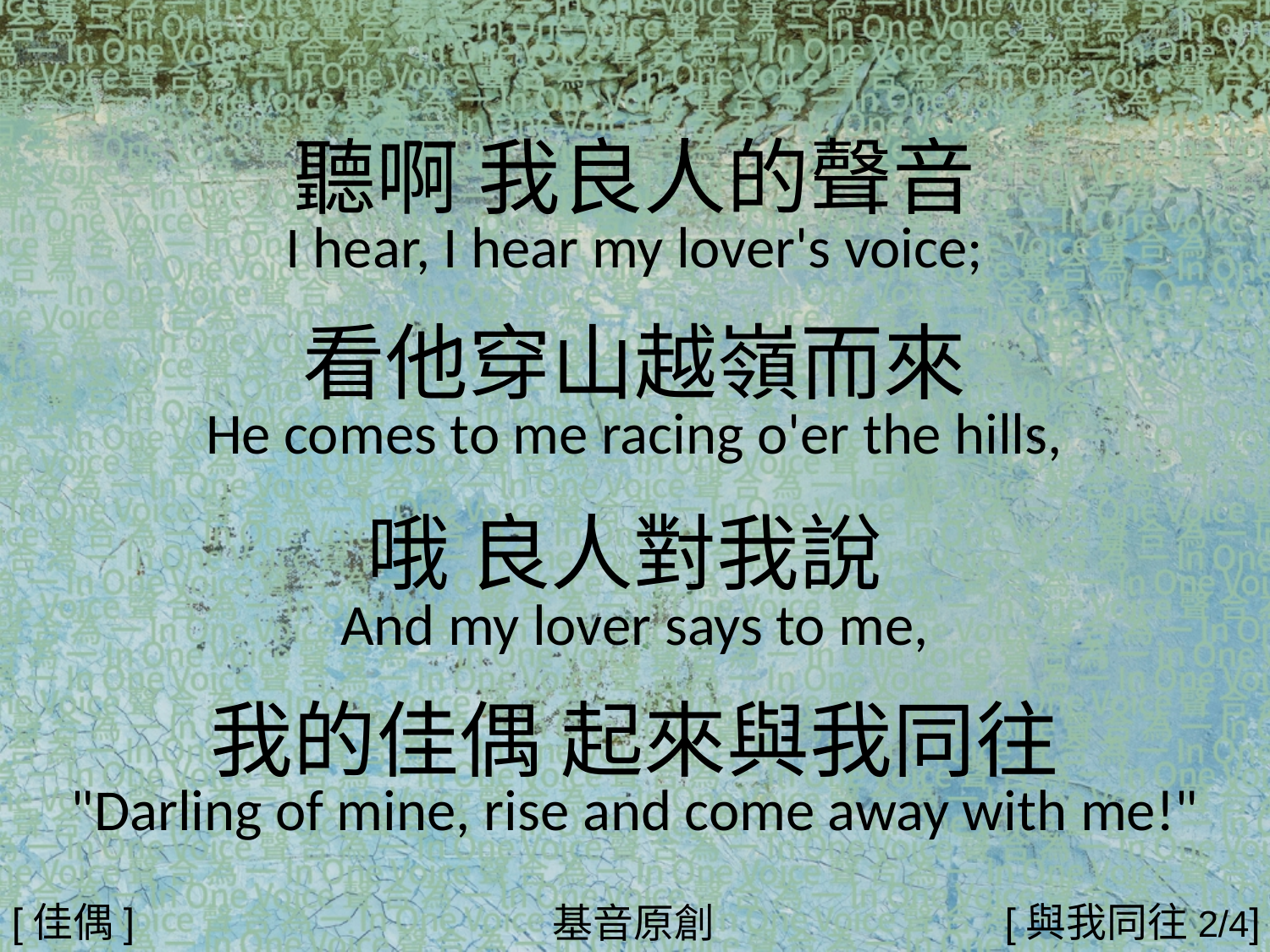

聽啊 我良人的聲音
I hear, I hear my lover's voice;

看他穿山越嶺而來
He comes to me racing o'er the hills,

哦 良人對我說
And my lover says to me,

我的佳偶 起來與我同往
"Darling of mine, rise and come away with me!"
#

[佳偶]

[與我同往2/4]
基音原創